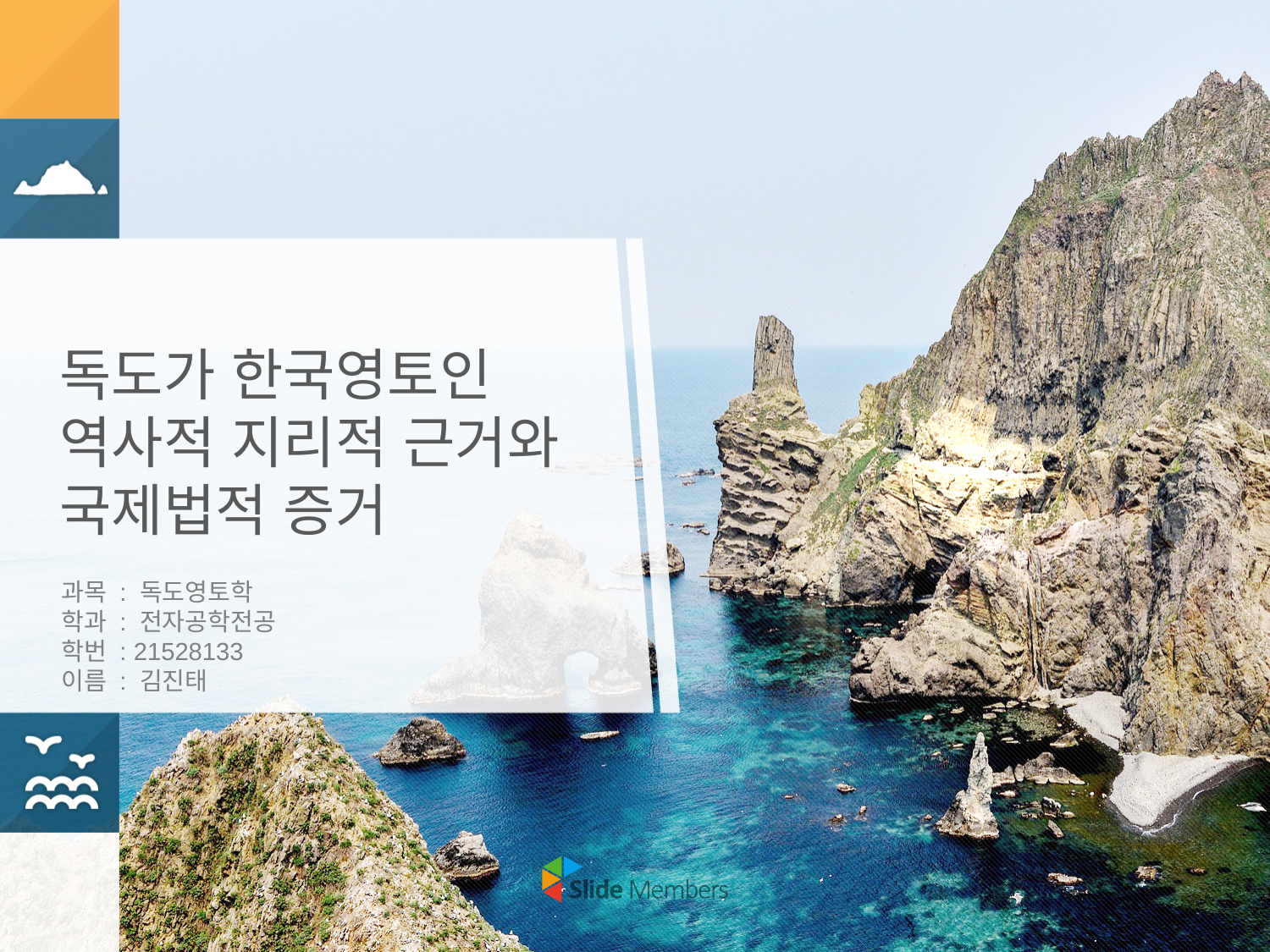

# 독도가 한국영토인 역사적 지리적 근거와 국제법적 증거
과목 : 독도영토학
학과 : 전자공학전공
학번 : 21528133
이름 : 김진태